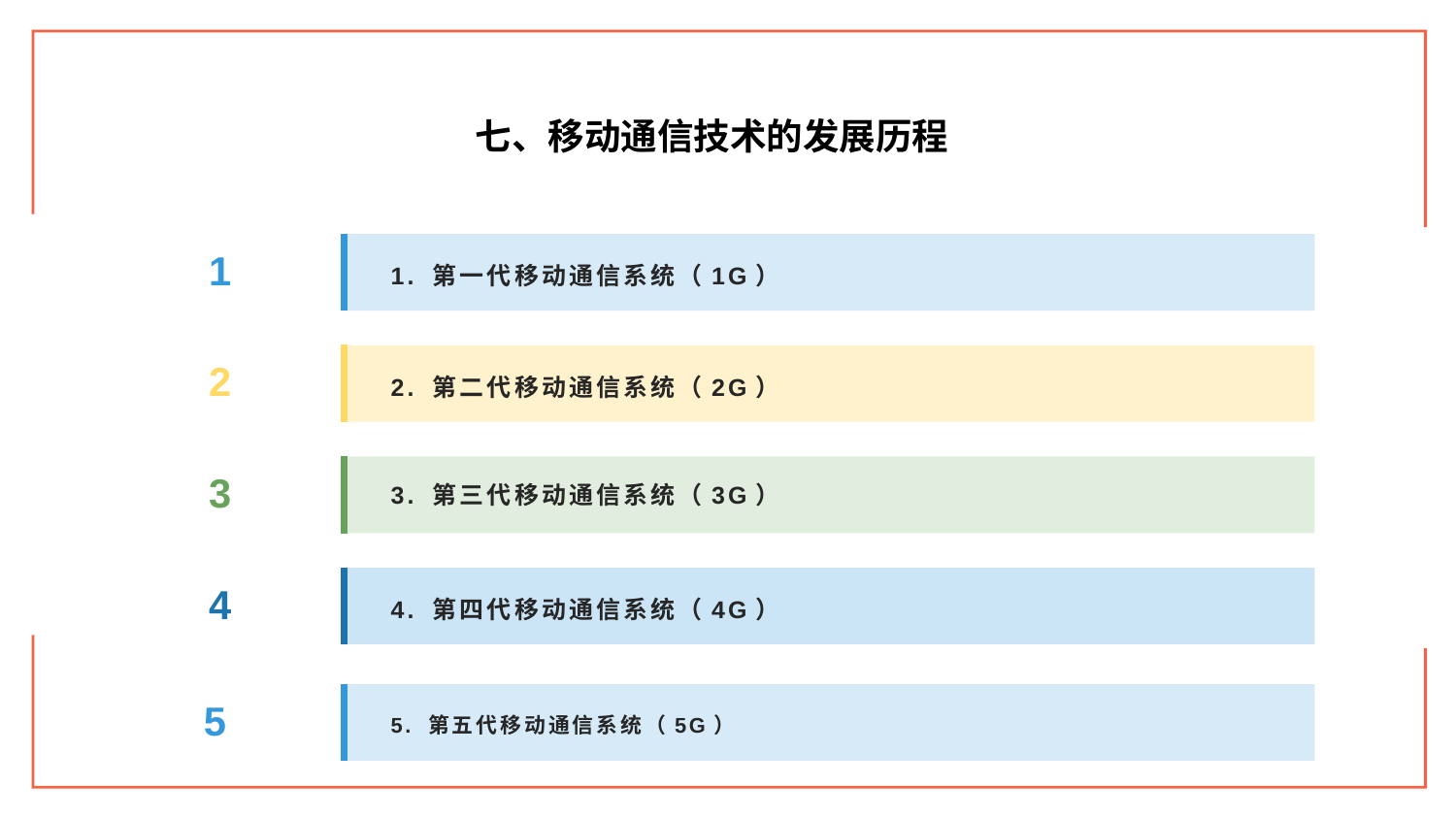

七、移动通信技术的发展历程
1. 第一代移动通信系统（1G）

1
2. 第二代移动通信系统（2G）

2
3. 第三代移动通信系统（3G）

3
4. 第四代移动通信系统（4G）

4
5. 第五代移动通信系统（5G）

5